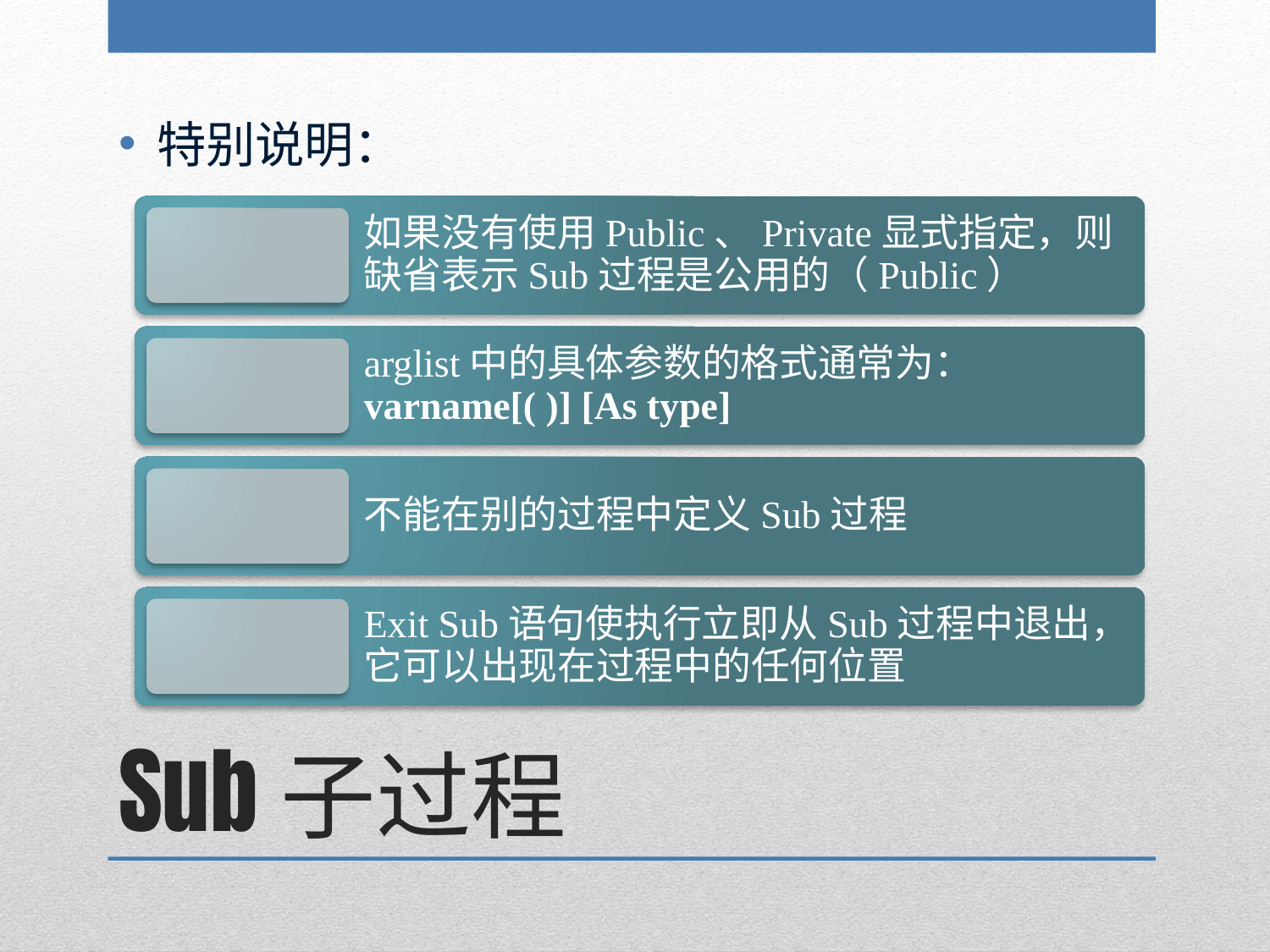

特别说明：
如果没有使用Public、Private显式指定，则缺省表示Sub过程是公用的（Public）
arglist中的具体参数的格式通常为：varname[( )] [As type]
不能在别的过程中定义Sub过程
Exit Sub语句使执行立即从Sub过程中退出，它可以出现在过程中的任何位置
# Sub子过程